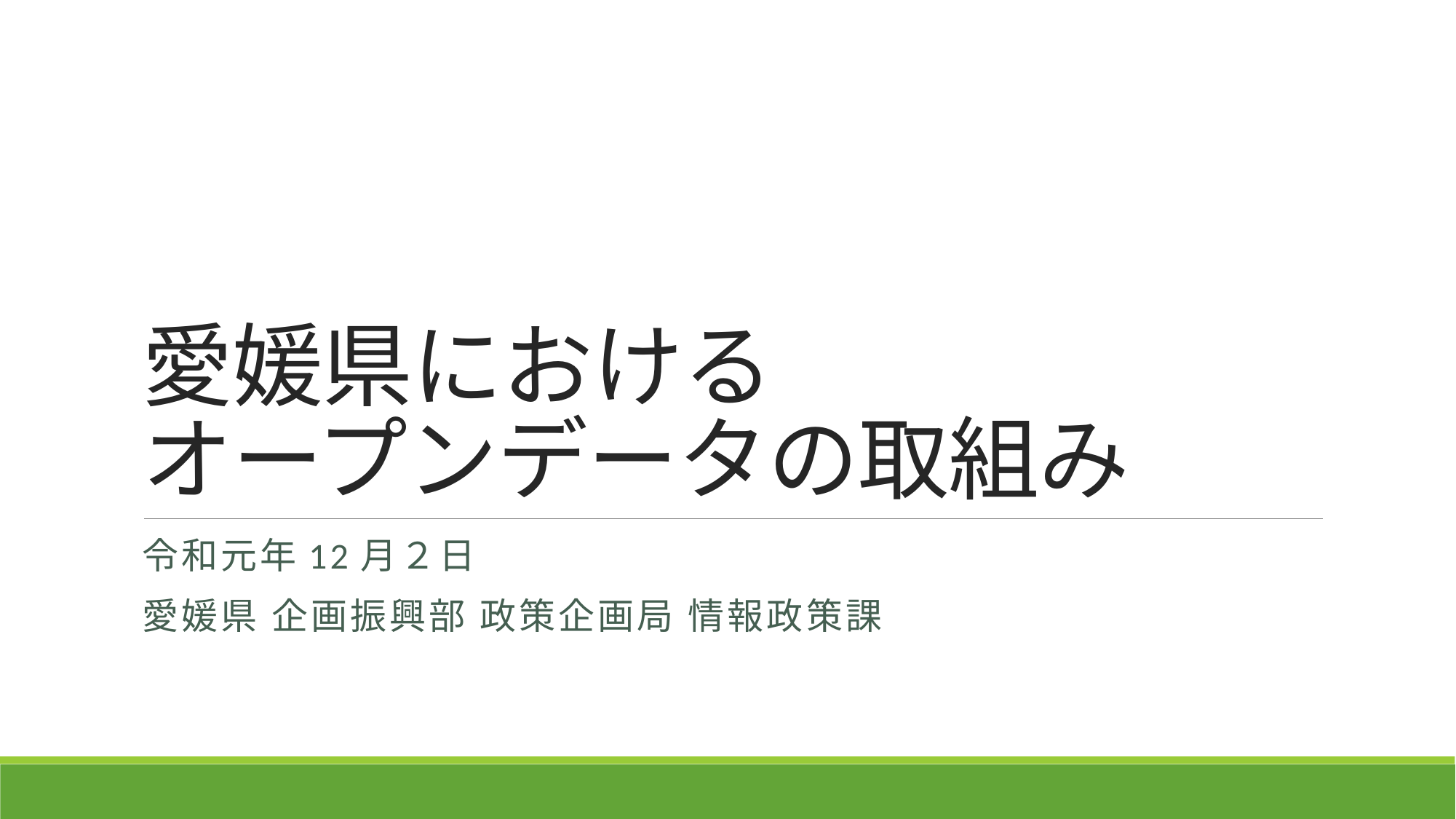

# 愛媛県における オープンデータの取組み
令和元年12月２日
愛媛県 企画振興部 政策企画局 情報政策課